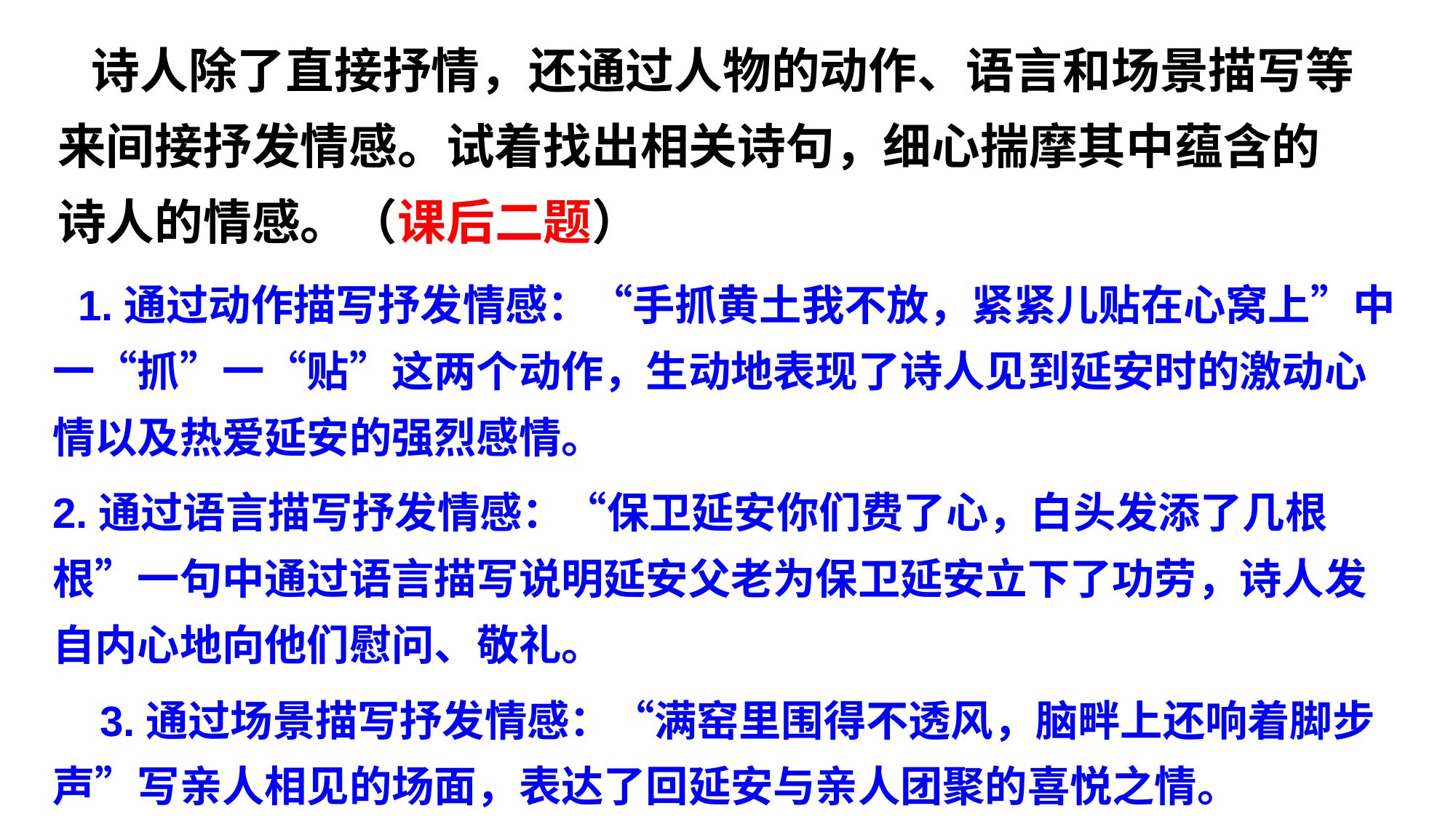

诗人除了直接抒情，还通过人物的动作、语言和场景描写等来间接抒发情感。试着找出相关诗句，细心揣摩其中蕴含的诗人的情感。（课后二题）
 1.通过动作描写抒发情感：“手抓黄土我不放，紧紧儿贴在心窝上”中一“抓”一“贴”这两个动作，生动地表现了诗人见到延安时的激动心情以及热爱延安的强烈感情。
2.通过语言描写抒发情感：“保卫延安你们费了心，白头发添了几根根”一句中通过语言描写说明延安父老为保卫延安立下了功劳，诗人发自内心地向他们慰问、敬礼。
    3.通过场景描写抒发情感：“满窑里围得不透风，脑畔上还响着脚步声”写亲人相见的场面，表达了回延安与亲人团聚的喜悦之情。